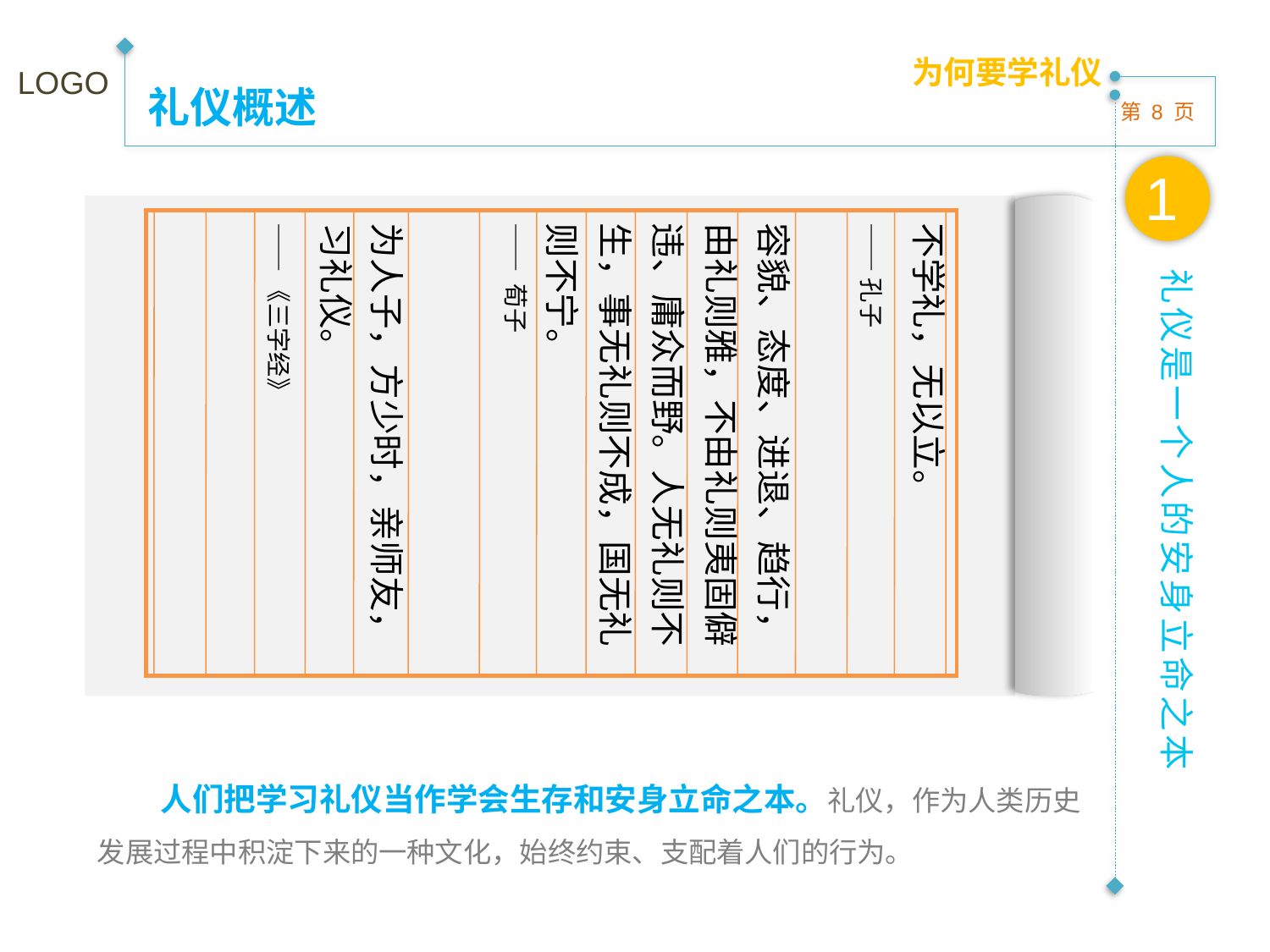

为何要学礼仪
礼仪概述
1

不学礼，无以立。
——孔子

容貌、态度、进退、趋行，由礼则雅，不由礼则夷固僻违、庸众而野。人无礼则不生，事无礼则不成，国无礼则不宁。
—— 荀子

为人子，方少时，亲师友，习礼仪。
——《三字经》

礼仪是一个人的安身立命之本
人们把学习礼仪当作学会生存和安身立命之本。礼仪，作为人类历史发展过程中积淀下来的一种文化，始终约束、支配着人们的行为。